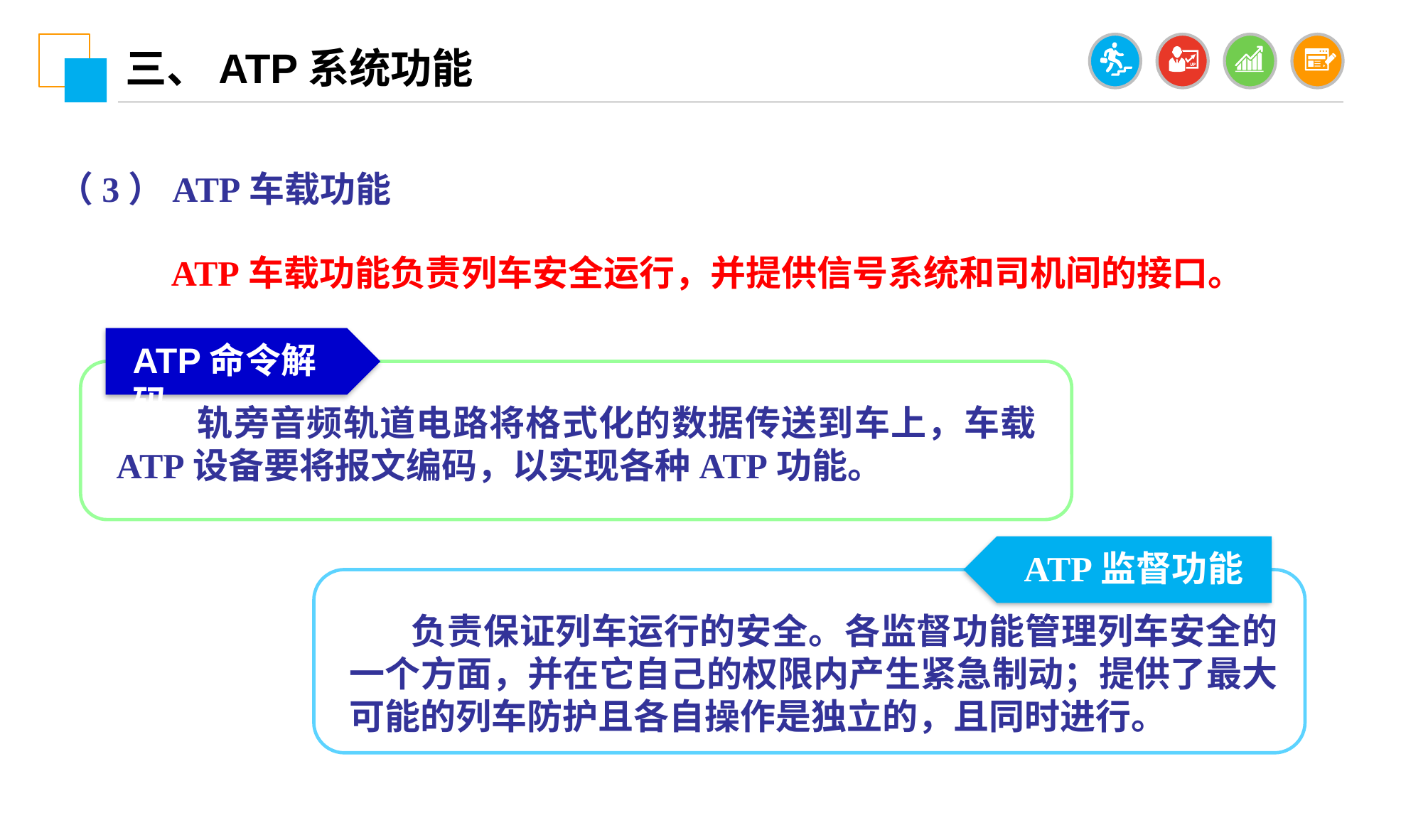

三、ATP系统功能
（3）ATP车载功能
         ATP车载功能负责列车安全运行，并提供信号系统和司机间的接口。

ATP命令解码

    轨旁音频轨道电路将格式化的数据传送到车上，车载ATP设备要将报文编码，以实现各种ATP功能。

ATP监督功能

  负责保证列车运行的安全。各监督功能管理列车安全的一个方面，并在它自己的权限内产生紧急制动；提供了最大可能的列车防护且各自操作是独立的，且同时进行。